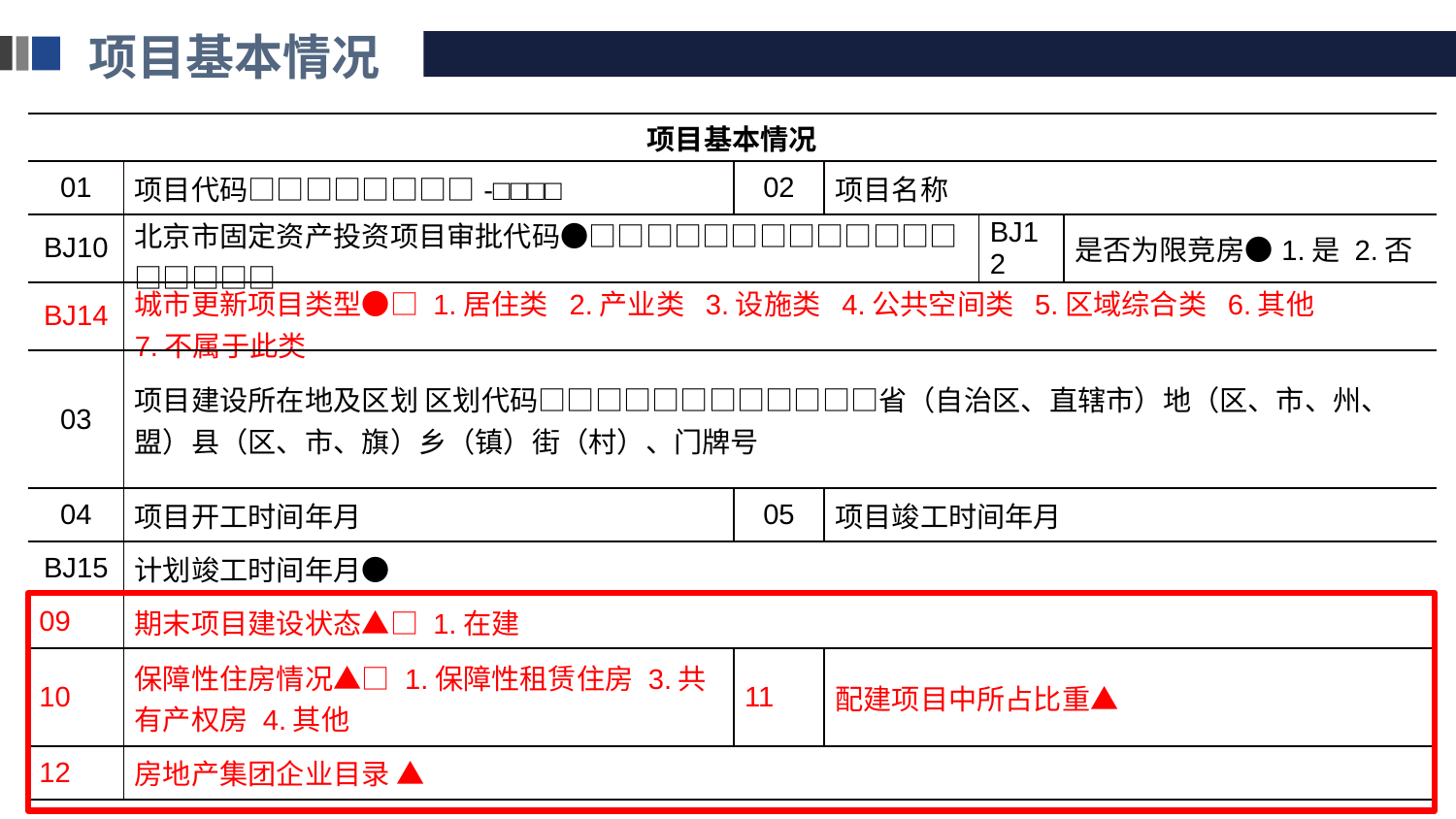

项目基本情况

| 项目基本情况 |  |  |  |  |  |
| --- | --- | --- | --- | --- | --- |
| 01 | 项目代码□□□□□□□□-□□□□ | 02 | 项目名称 |  |  |
| BJ10 | 北京市固定资产投资项目审批代码●□□□□□□□□□□□□□□□□□□ |  |  | BJ12 | 是否为限竞房●1.是 2.否 |
| BJ14 | 城市更新项目类型●□ 1.居住类 2.产业类 3.设施类 4.公共空间类 5.区域综合类 6.其他 7.不属于此类 |  |  |  |  |
| 03 | 项目建设所在地及区划 区划代码□□□□□□□□□□□□省（自治区、直辖市）地（区、市、州、盟）县（区、市、旗）乡（镇）街（村）、门牌号 |  |  |  |  |
| 04 | 项目开工时间年月 | 05 | 项目竣工时间年月 |  |  |
| BJ15 | 计划竣工时间年月● |  |  |  |  |
| 09 | 期末项目建设状态▲□ 1.在建 |  |  |  |  |
| 10 | 保障性住房情况▲□ 1.保障性租赁住房 3.共有产权房 4.其他 | 11 | 配建项目中所占比重▲ |  |  |
| 12 | 房地产集团企业目录 ▲ |  |  |  |  |